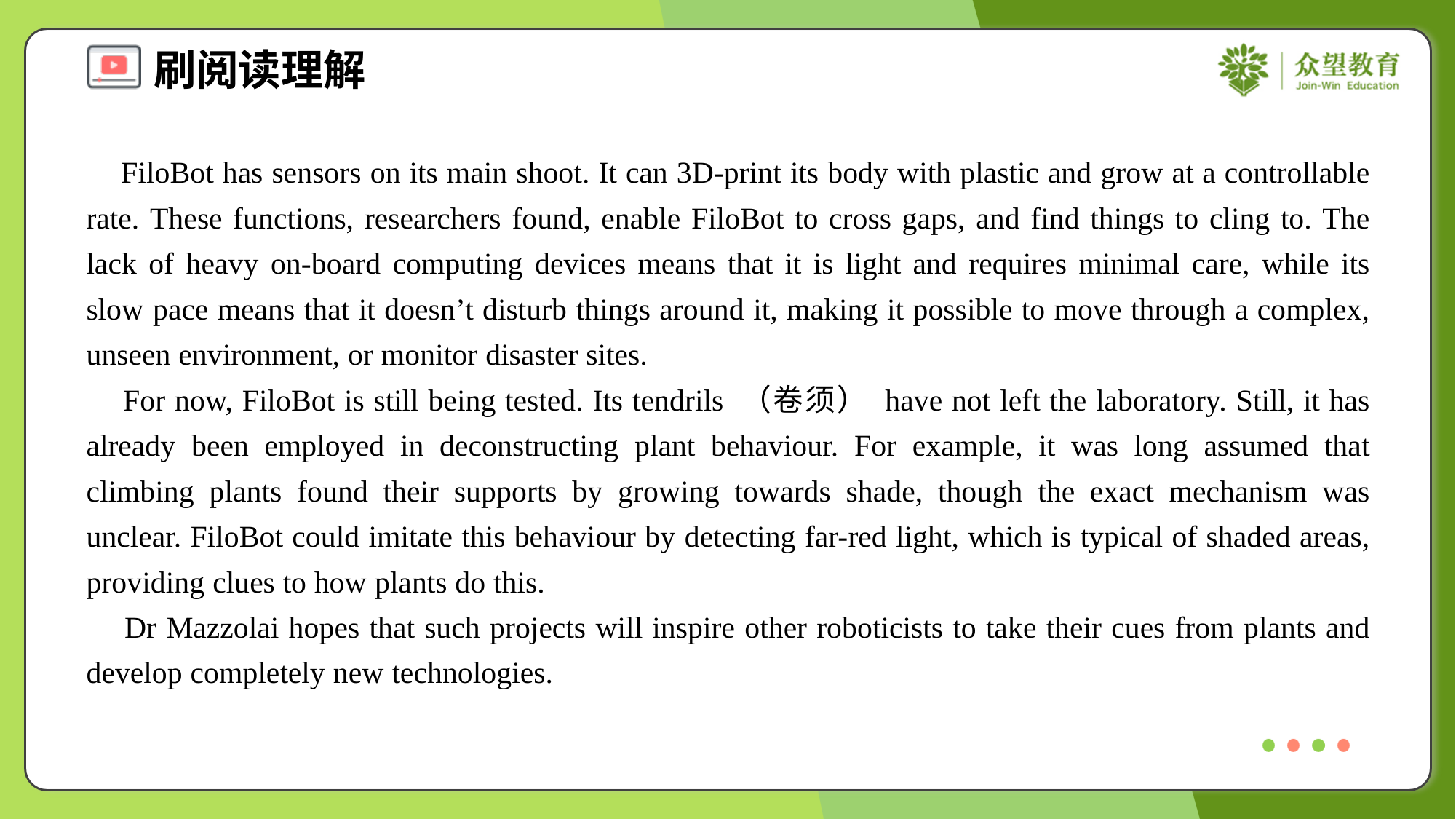

FiloBot has sensors on its main shoot. It can 3D-print its body with plastic and grow at a controllable rate. These functions, researchers found, enable FiloBot to cross gaps, and find things to cling to. The lack of heavy on-board computing devices means that it is light and requires minimal care, while its slow pace means that it doesn’t disturb things around it, making it possible to move through a complex, unseen environment, or monitor disaster sites.
    For now, FiloBot is still being tested. Its tendrils （卷须） have not left the laboratory. Still, it has already been employed in deconstructing plant behaviour. For example, it was long assumed that climbing plants found their supports by growing towards shade, though the exact mechanism was unclear. FiloBot could imitate this behaviour by detecting far-red light, which is typical of shaded areas, providing clues to how plants do this.
    Dr Mazzolai hopes that such projects will inspire other roboticists to take their cues from plants and develop completely new technologies.